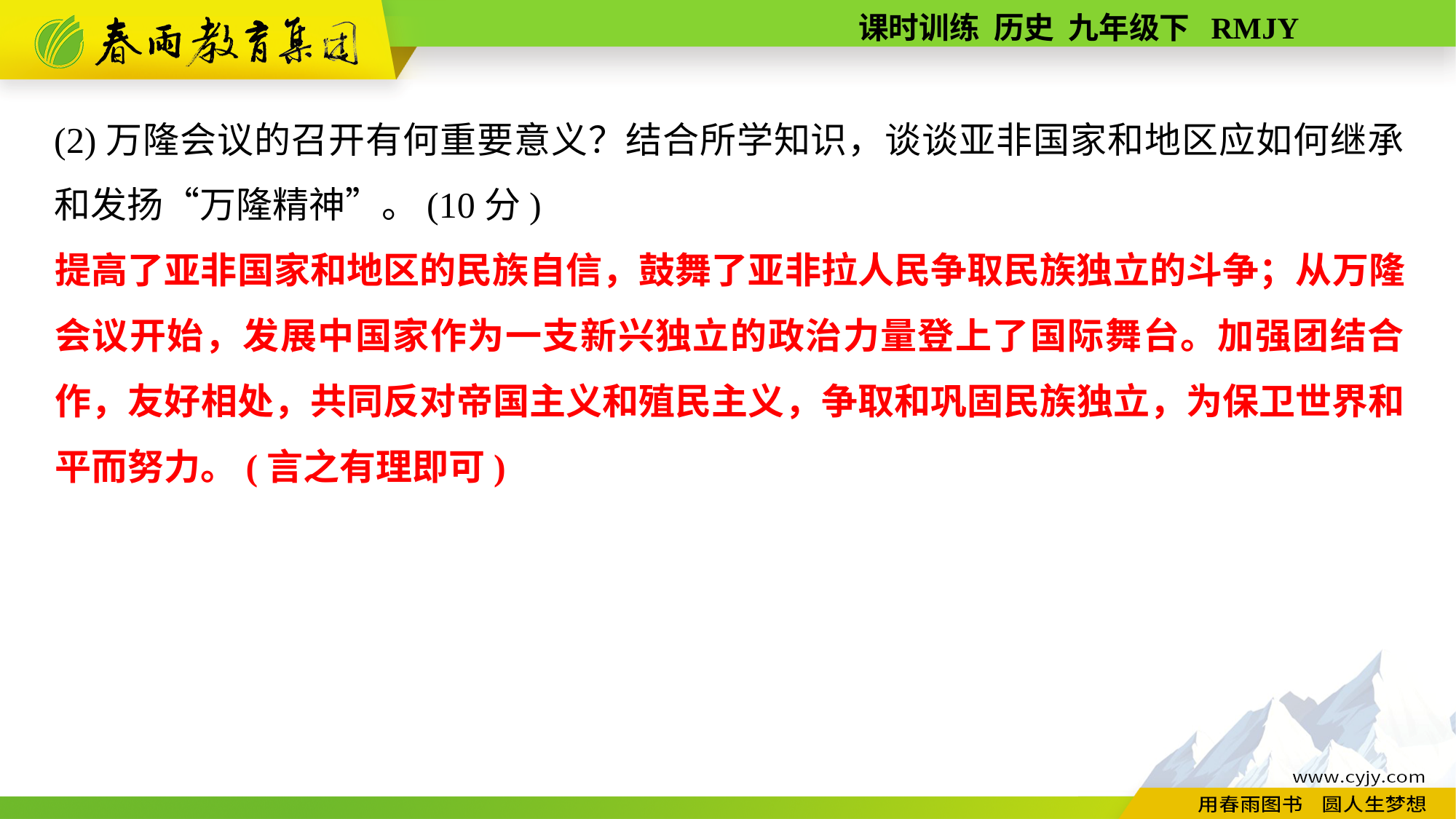

(2)万隆会议的召开有何重要意义？结合所学知识，谈谈亚非国家和地区应如何继承和发扬“万隆精神”。(10分)
提高了亚非国家和地区的民族自信，鼓舞了亚非拉人民争取民族独立的斗争；从万隆会议开始，发展中国家作为一支新兴独立的政治力量登上了国际舞台。加强团结合作，友好相处，共同反对帝国主义和殖民主义，争取和巩固民族独立，为保卫世界和平而努力。(言之有理即可)